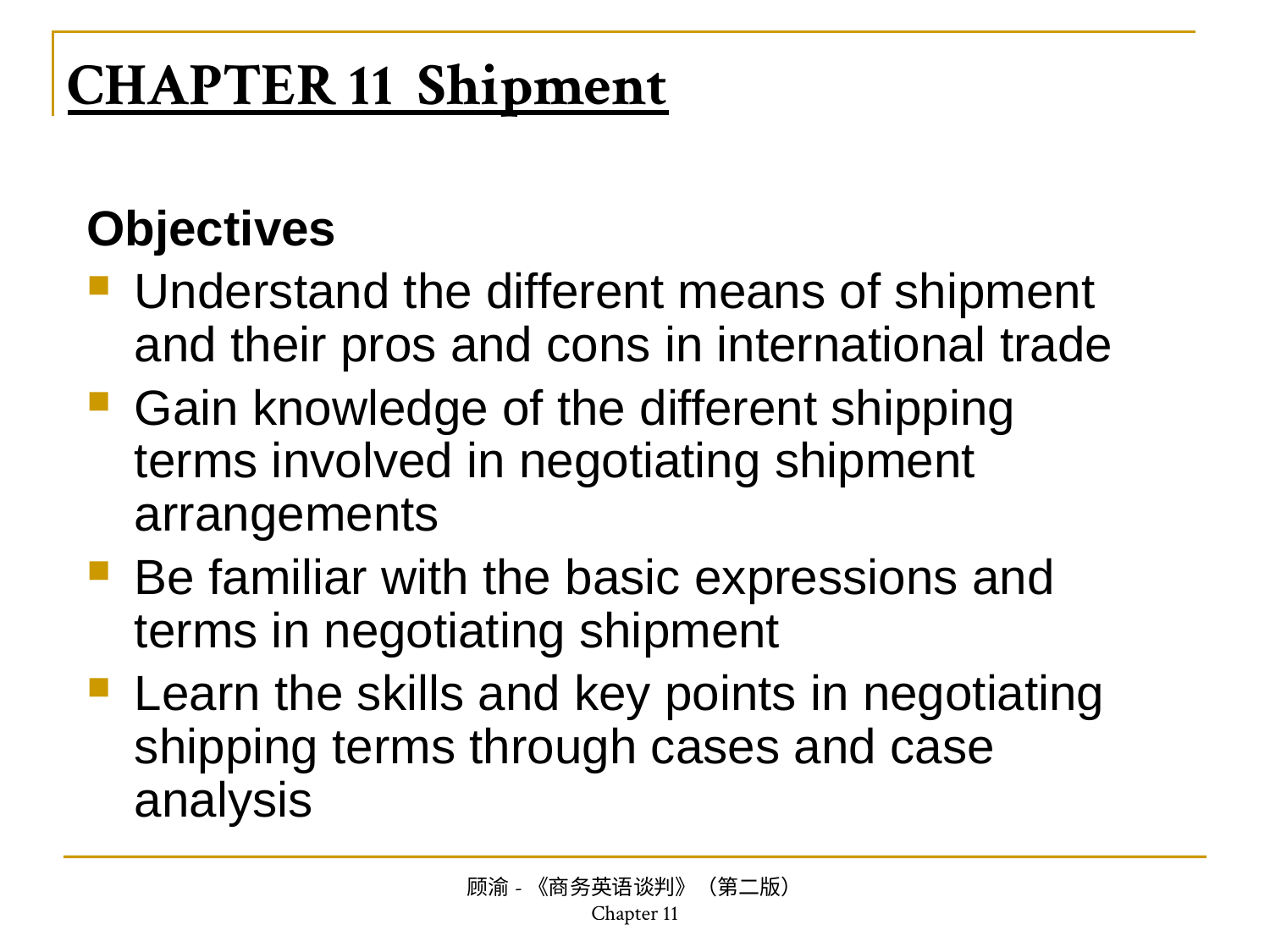

# CHAPTER 11  Shipment
Objectives
Understand the different means of shipment and their pros and cons in international trade
Gain knowledge of the different shipping terms involved in negotiating shipment arrangements
Be familiar with the basic expressions and terms in negotiating shipment
Learn the skills and key points in negotiating shipping terms through cases and case analysis

3
顾渝-《商务英语谈判》（第二版） Chapter 11